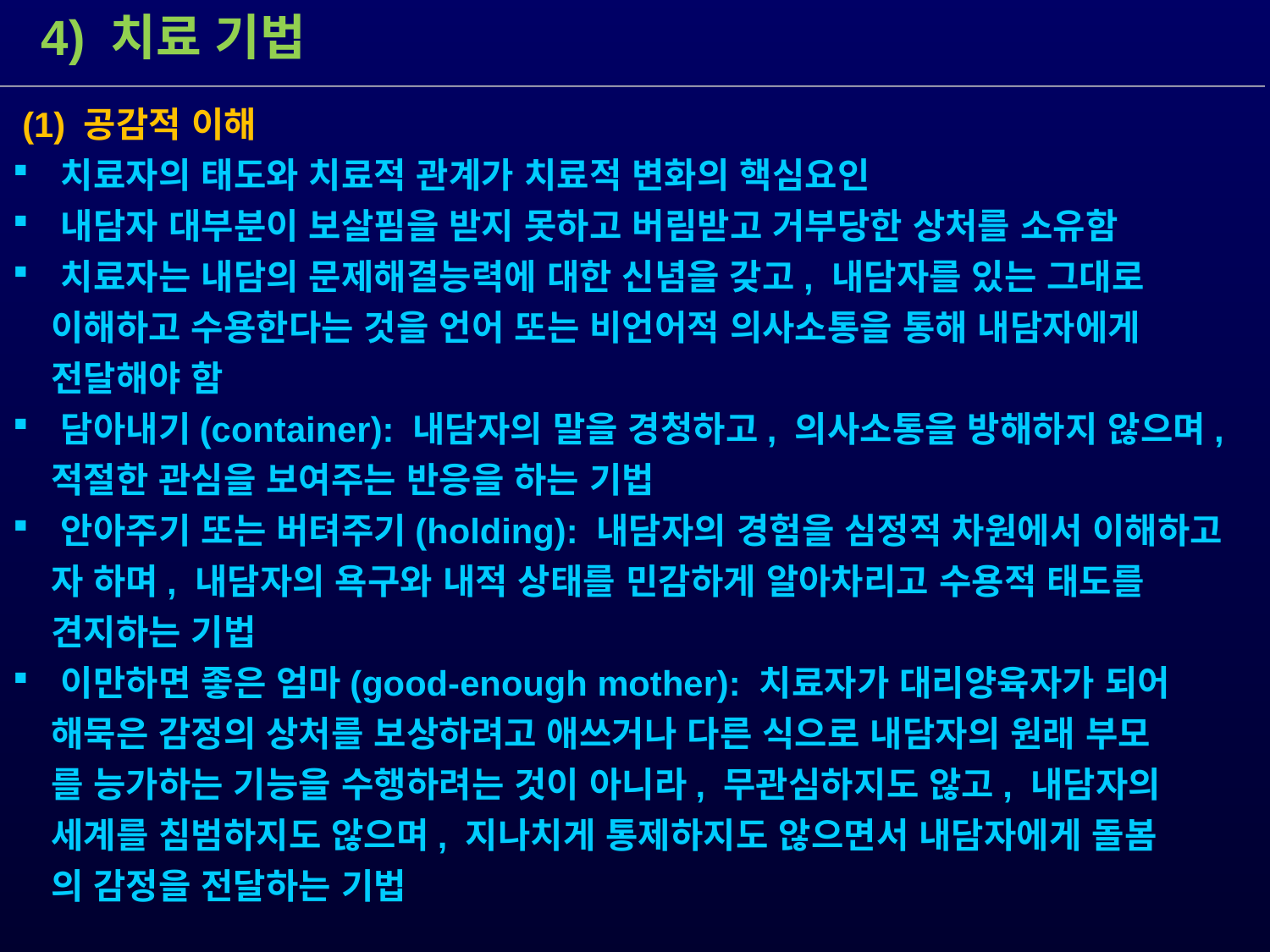

4) 치료 기법

 (1) 공감적 이해
 치료자의 태도와 치료적 관계가 치료적 변화의 핵심요인
 내담자 대부분이 보살핌을 받지 못하고 버림받고 거부당한 상처를 소유함
 치료자는 내담의 문제해결능력에 대한 신념을 갖고, 내담자를 있는 그대로
   이해하고 수용한다는 것을 언어 또는 비언어적 의사소통을 통해 내담자에게
   전달해야 함
 담아내기(container): 내담자의 말을 경청하고, 의사소통을 방해하지 않으며,
   적절한 관심을 보여주는 반응을 하는 기법
 안아주기 또는 버텨주기(holding): 내담자의 경험을 심정적 차원에서 이해하고
   자 하며, 내담자의 욕구와 내적 상태를 민감하게 알아차리고 수용적 태도를
   견지하는 기법
 이만하면 좋은 엄마(good-enough mother): 치료자가 대리양육자가 되어
   해묵은 감정의 상처를 보상하려고 애쓰거나 다른 식으로 내담자의 원래 부모
   를 능가하는 기능을 수행하려는 것이 아니라, 무관심하지도 않고, 내담자의
   세계를 침범하지도 않으며, 지나치게 통제하지도 않으면서 내담자에게 돌봄
   의 감정을 전달하는 기법